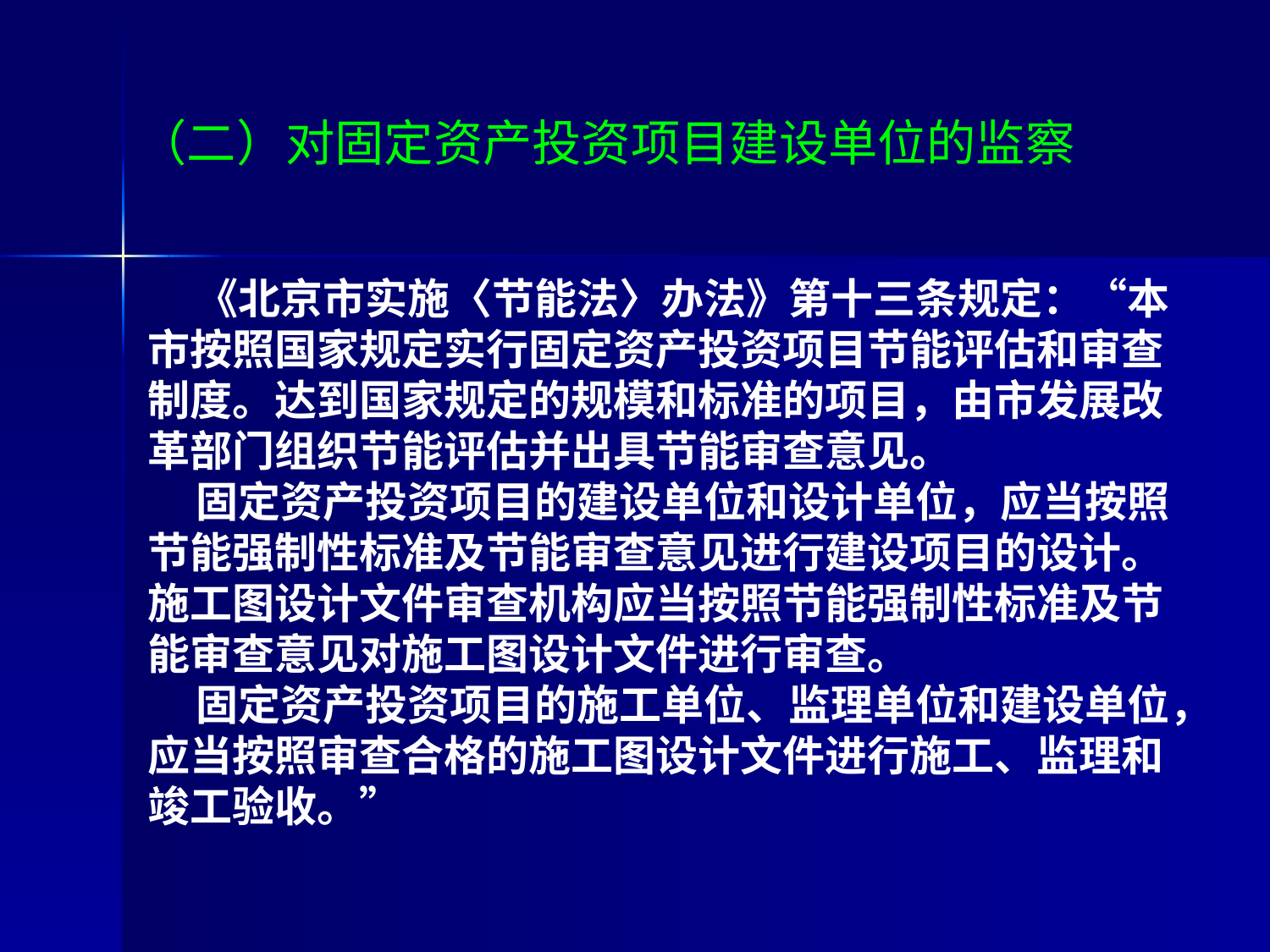

# （二）对固定资产投资项目建设单位的监察
    《北京市实施〈节能法〉办法》第十三条规定：“本市按照国家规定实行固定资产投资项目节能评估和审查制度。达到国家规定的规模和标准的项目，由市发展改革部门组织节能评估并出具节能审查意见。
    固定资产投资项目的建设单位和设计单位，应当按照节能强制性标准及节能审查意见进行建设项目的设计。施工图设计文件审查机构应当按照节能强制性标准及节能审查意见对施工图设计文件进行审查。
    固定资产投资项目的施工单位、监理单位和建设单位，应当按照审查合格的施工图设计文件进行施工、监理和竣工验收。”